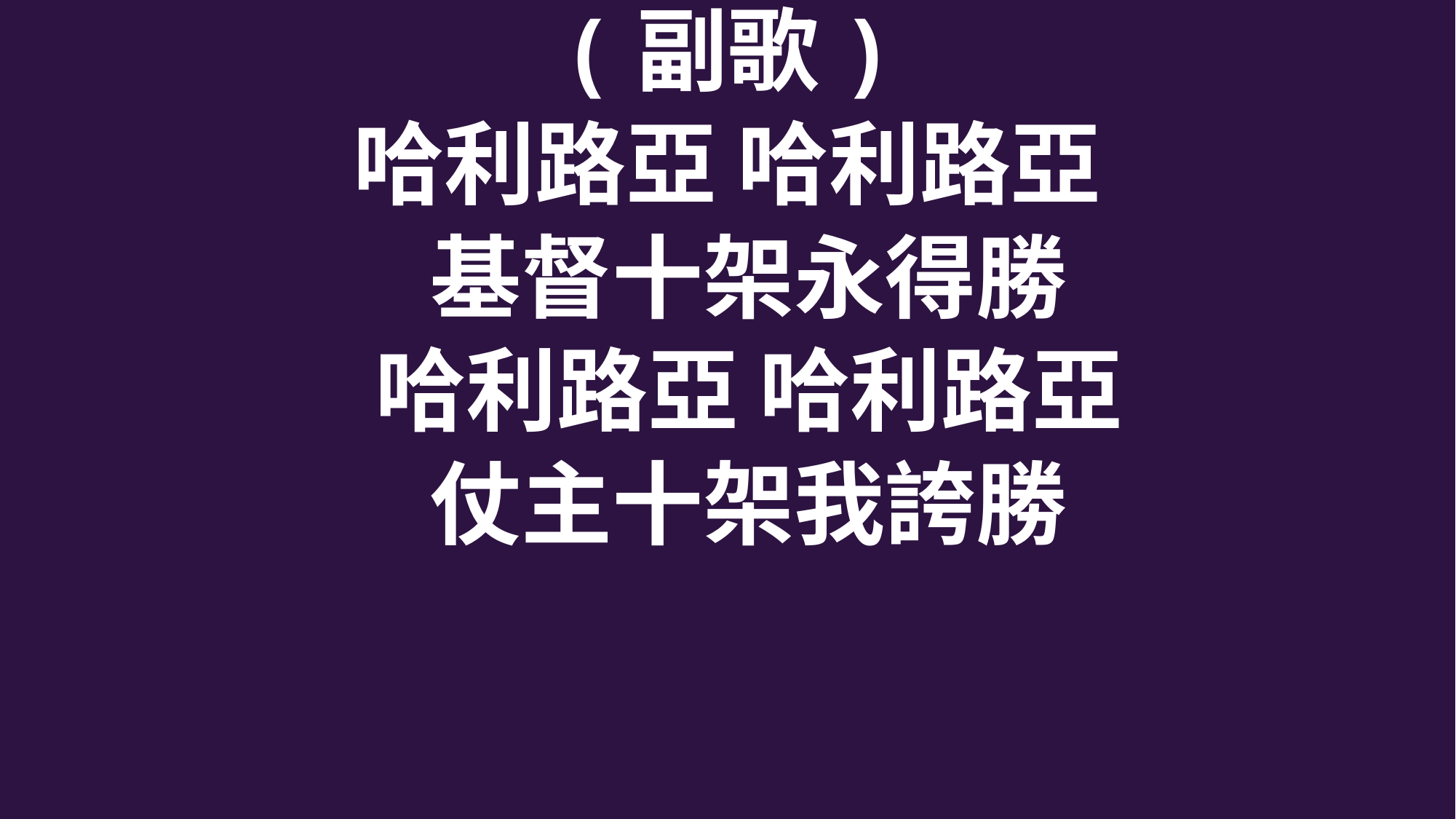

(副歌)
哈利路亞 哈利路亞
 基督十架永得勝
 哈利路亞 哈利路亞
 仗主十架我誇勝